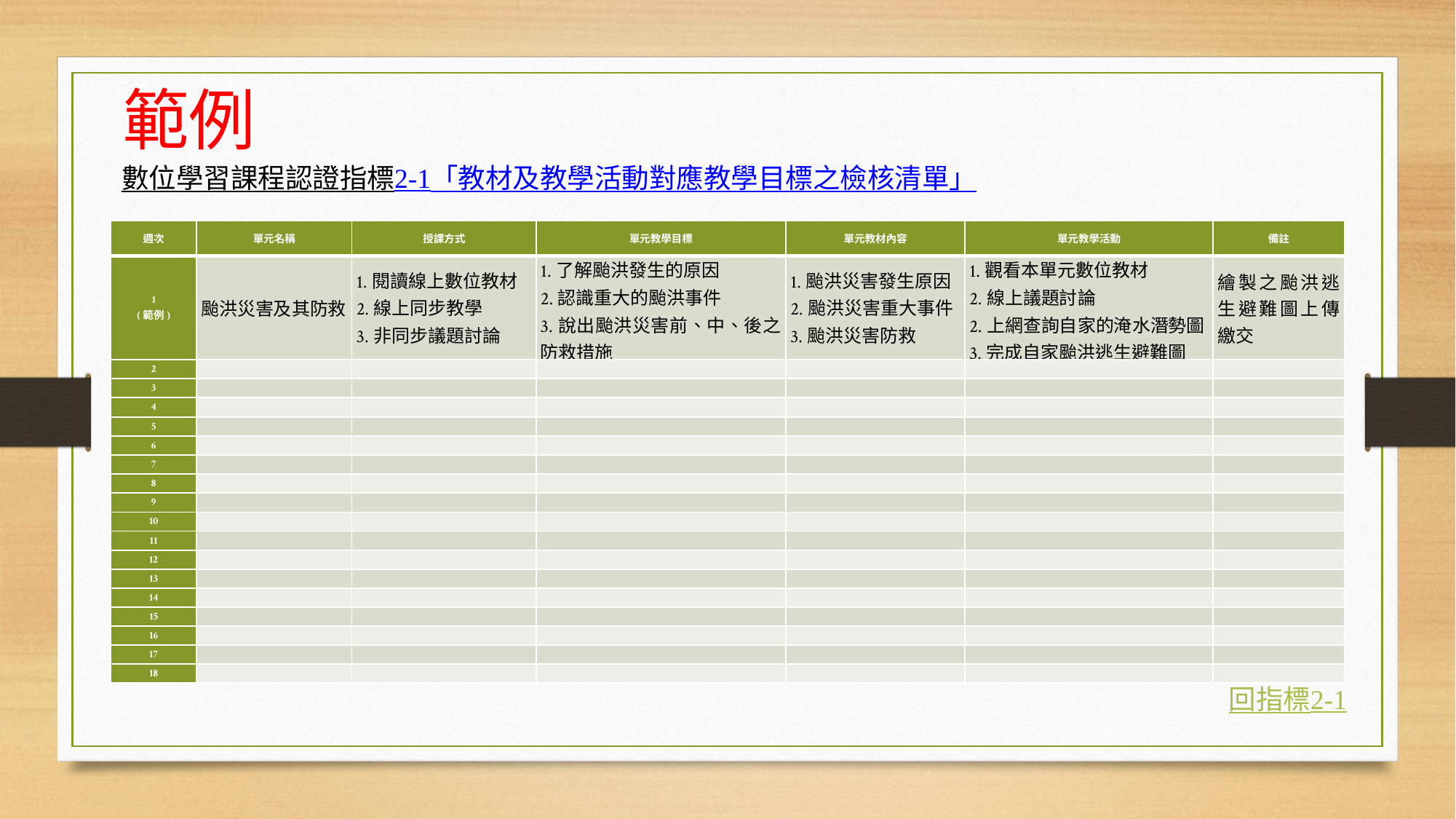

範例
數位學習課程認證指標2-1「教材及教學活動對應教學目標之檢核清單」
| 週次 | 單元名稱 | 授課方式 | 單元教學目標 | 單元教材內容 | 單元教學活動 | 備註 |
| --- | --- | --- | --- | --- | --- | --- |
| 1 (範例) | 颱洪災害及其防救 | 1.閱讀線上數位教材 2.線上同步教學 3.非同步議題討論 | 1.了解颱洪發生的原因 2.認識重大的颱洪事件 3.說出颱洪災害前、中、後之防救措施 | 1.颱洪災害發生原因 2.颱洪災害重大事件 3.颱洪災害防救 | 1.觀看本單元數位教材 2.線上議題討論 2.上網查詢自家的淹水潛勢圖 3.完成自家颱洪逃生避難圖 | 繪製之颱洪逃生避難圖上傳繳交 |
| 2 |  |  |  |  |  |  |
| 3 |  |  |  |  |  |  |
| 4 |  |  |  |  |  |  |
| 5 |  |  |  |  |  |  |
| 6 |  |  |  |  |  |  |
| 7 |  |  |  |  |  |  |
| 8 |  |  |  |  |  |  |
| 9 |  |  |  |  |  |  |
| 10 |  |  |  |  |  |  |
| 11 |  |  |  |  |  |  |
| 12 |  |  |  |  |  |  |
| 13 |  |  |  |  |  |  |
| 14 |  |  |  |  |  |  |
| 15 |  |  |  |  |  |  |
| 16 |  |  |  |  |  |  |
| 17 |  |  |  |  |  |  |
| 18 |  |  |  |  |  |  |
回指標2-1